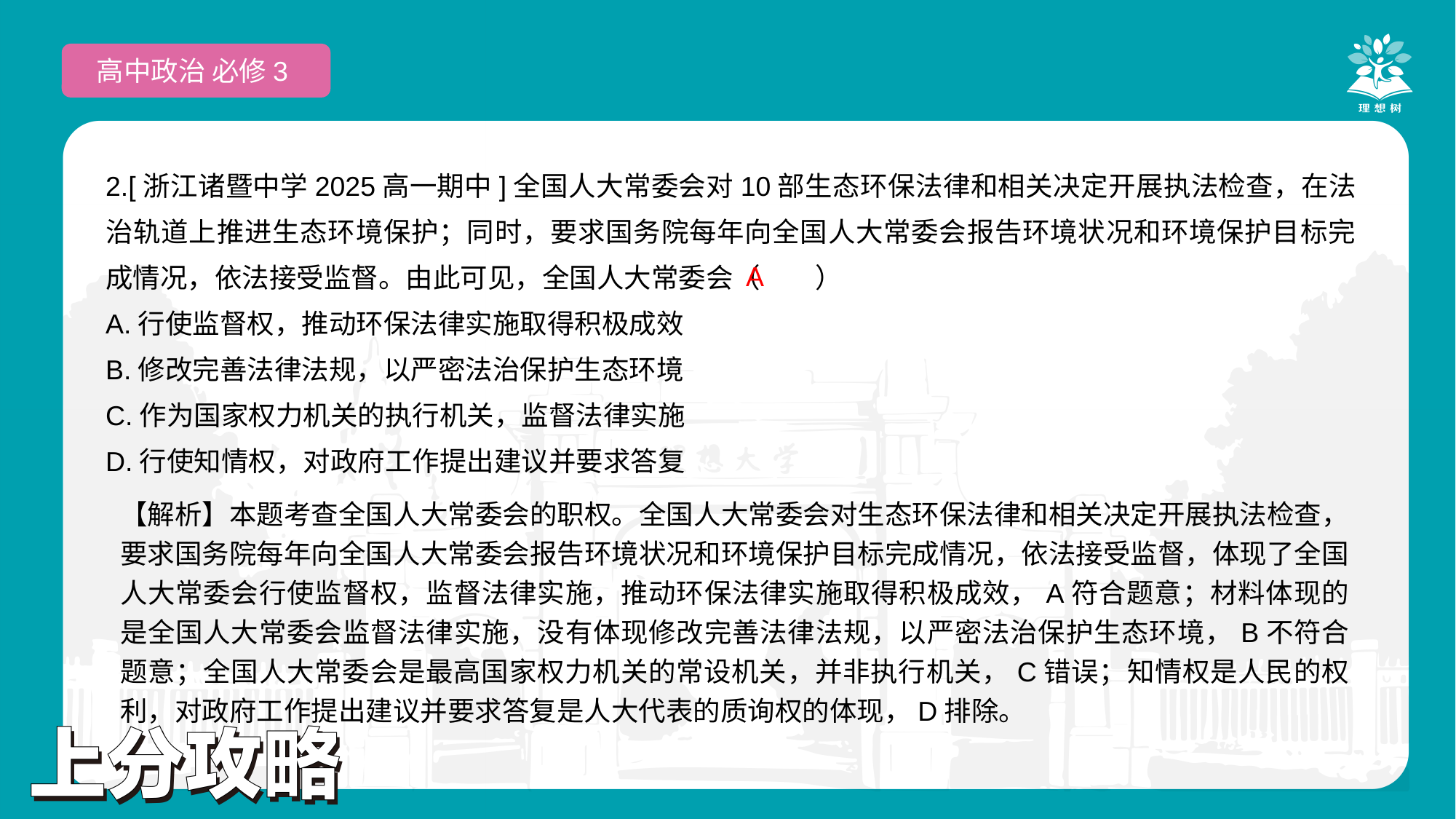

高中政治 必修3
2.[浙江诸暨中学2025高一期中]全国人大常委会对10部生态环保法律和相关决定开展执法检查，在法治轨道上推进生态环境保护；同时，要求国务院每年向全国人大常委会报告环境状况和环境保护目标完成情况，依法接受监督。由此可见，全国人大常委会（　　）
A.行使监督权，推动环保法律实施取得积极成效
B.修改完善法律法规，以严密法治保护生态环境
C.作为国家权力机关的执行机关，监督法律实施
D.行使知情权，对政府工作提出建议并要求答复
 A
【解析】本题考查全国人大常委会的职权。全国人大常委会对生态环保法律和相关决定开展执法检查，要求国务院每年向全国人大常委会报告环境状况和环境保护目标完成情况，依法接受监督，体现了全国人大常委会行使监督权，监督法律实施，推动环保法律实施取得积极成效，A符合题意；材料体现的是全国人大常委会监督法律实施，没有体现修改完善法律法规，以严密法治保护生态环境，B不符合题意；全国人大常委会是最高国家权力机关的常设机关，并非执行机关，C错误；知情权是人民的权利，对政府工作提出建议并要求答复是人大代表的质询权的体现，D排除。